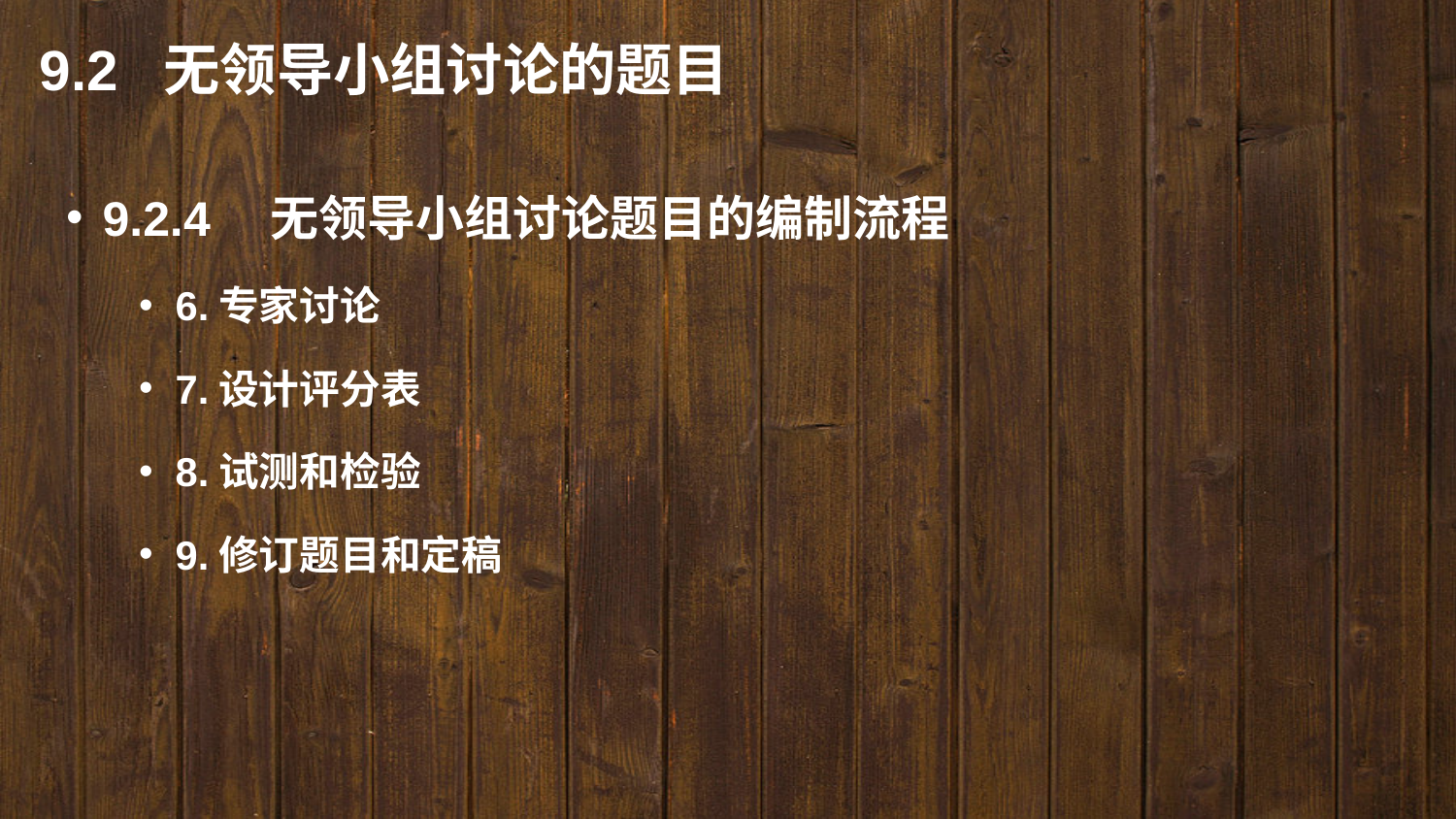

9.2  无领导小组讨论的题目
9.2.4　无领导小组讨论题目的编制流程
6.专家讨论
7.设计评分表
8.试测和检验
9.修订题目和定稿